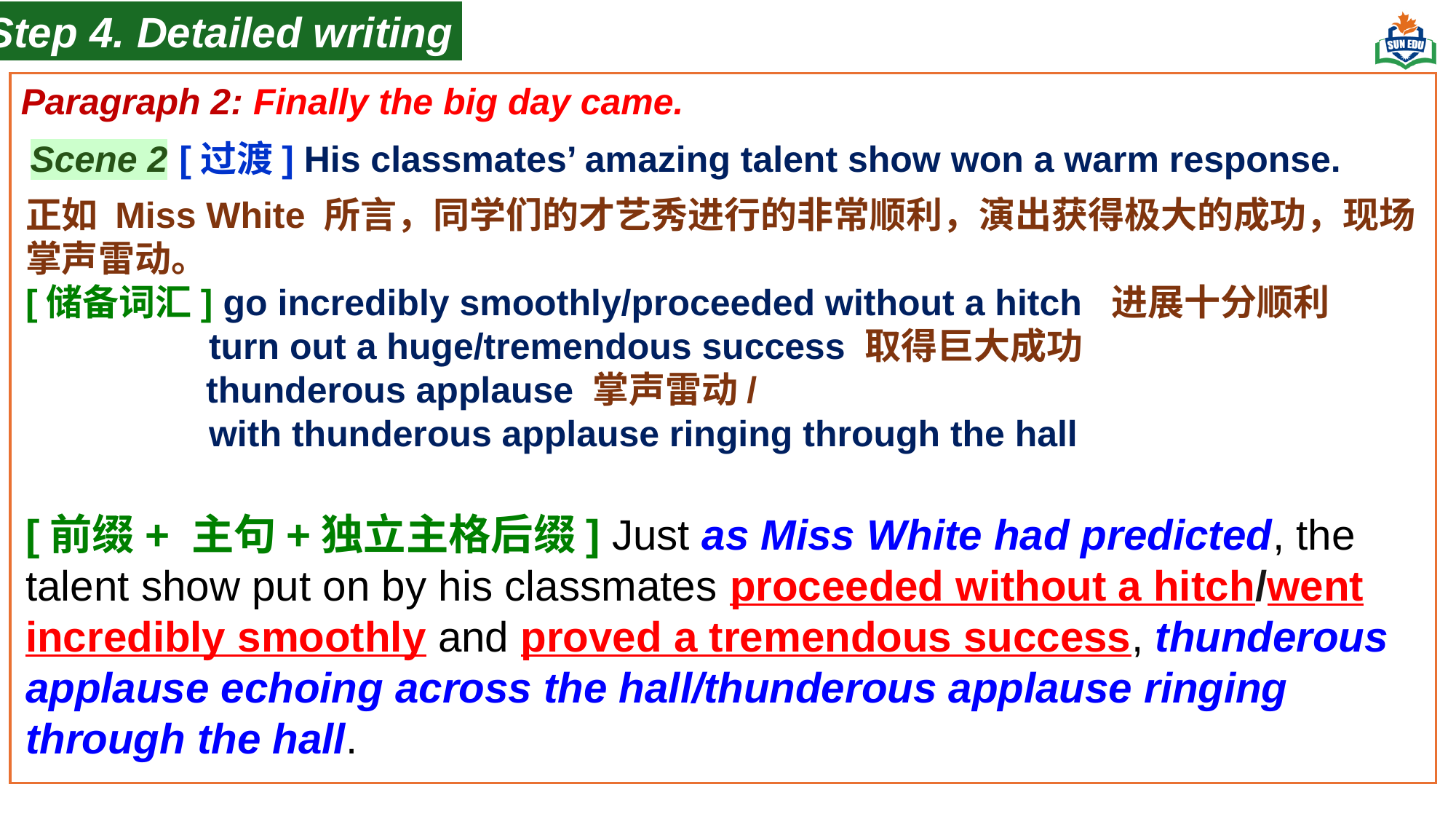

Step 4. Detailed writing
Paragraph 2: Finally the big day came.

Scene 2 [过渡] His classmates’ amazing talent show won a warm response.
正如 Miss White 所言，同学们的才艺秀进行的非常顺利，演出获得极大的成功，现场掌声雷动。
[储备词汇] go incredibly smoothly/proceeded without a hitch  进展十分顺利
                  turn out a huge/tremendous success 取得巨大成功
	       thunderous applause 掌声雷动/
                  with thunderous applause ringing through the hall
[前缀+ 主句+独立主格后缀] Just as Miss White had predicted, the talent show put on by his classmates proceeded without a hitch/went incredibly smoothly and proved a tremendous success, thunderous applause echoing across the hall/thunderous applause ringing through the hall.